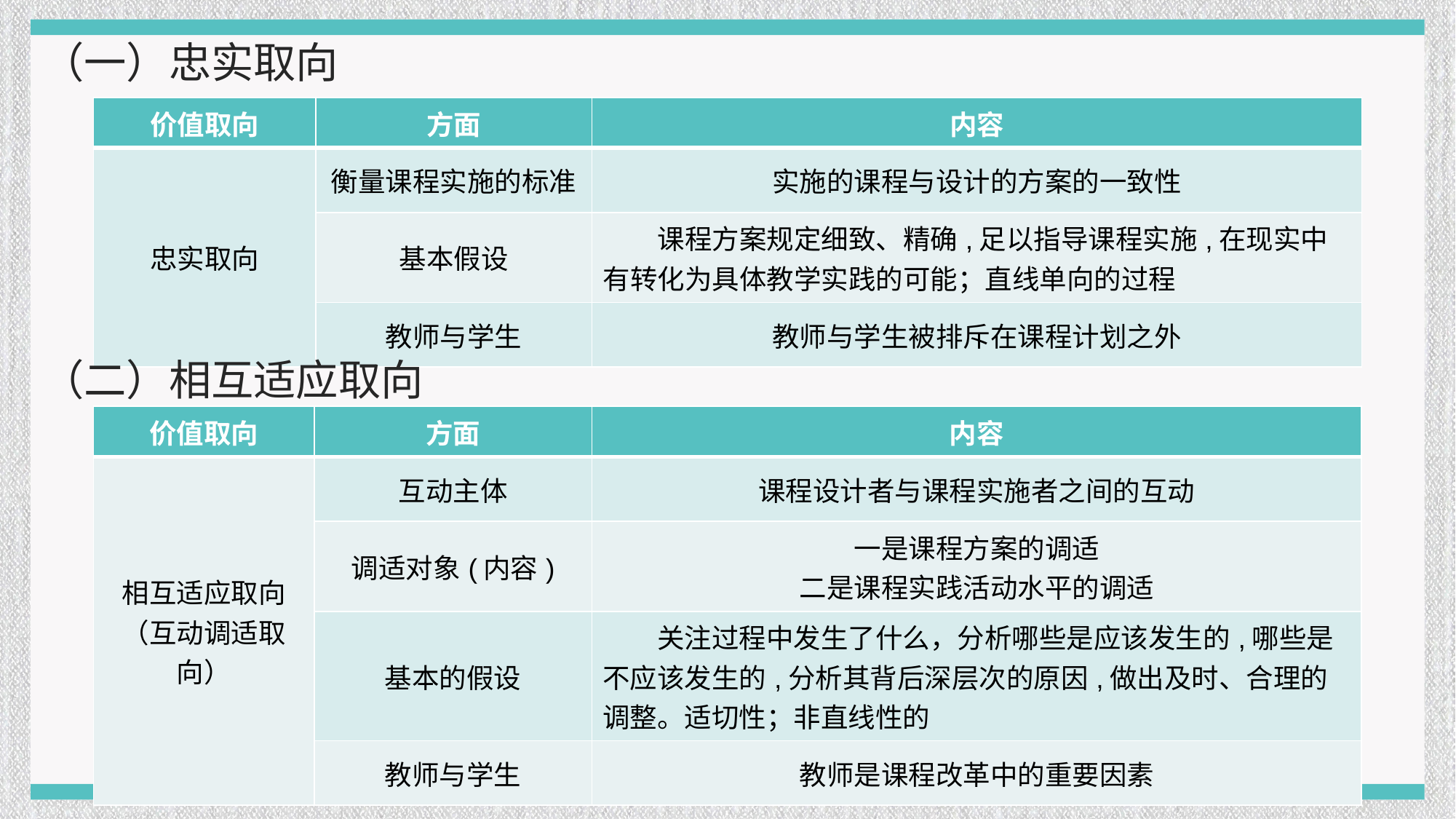

（一）忠实取向
| 价值取向 | 方面 | 内容 |
| --- | --- | --- |
| 忠实取向 | 衡量课程实施的标准 | 实施的课程与设计的方案的一致性 |
|  | 基本假设 | 课程方案规定细致、精确,足以指导课程实施,在现实中有转化为具体教学实践的可能；直线单向的过程 |
|  | 教师与学生 | 教师与学生被排斥在课程计划之外 |
（二）相互适应取向
| 价值取向 | 方面 | 内容 |
| --- | --- | --- |
| 相互适应取向 （互动调适取向） | 互动主体 | 课程设计者与课程实施者之间的互动 |
|  | 调适对象(内容) | 一是课程方案的调适 二是课程实践活动水平的调适 |
|  | 基本的假设 | 关注过程中发生了什么，分析哪些是应该发生的,哪些是不应该发生的,分析其背后深层次的原因,做出及时、合理的调整。适切性；非直线性的 |
|  | 教师与学生 | 教师是课程改革中的重要因素 |